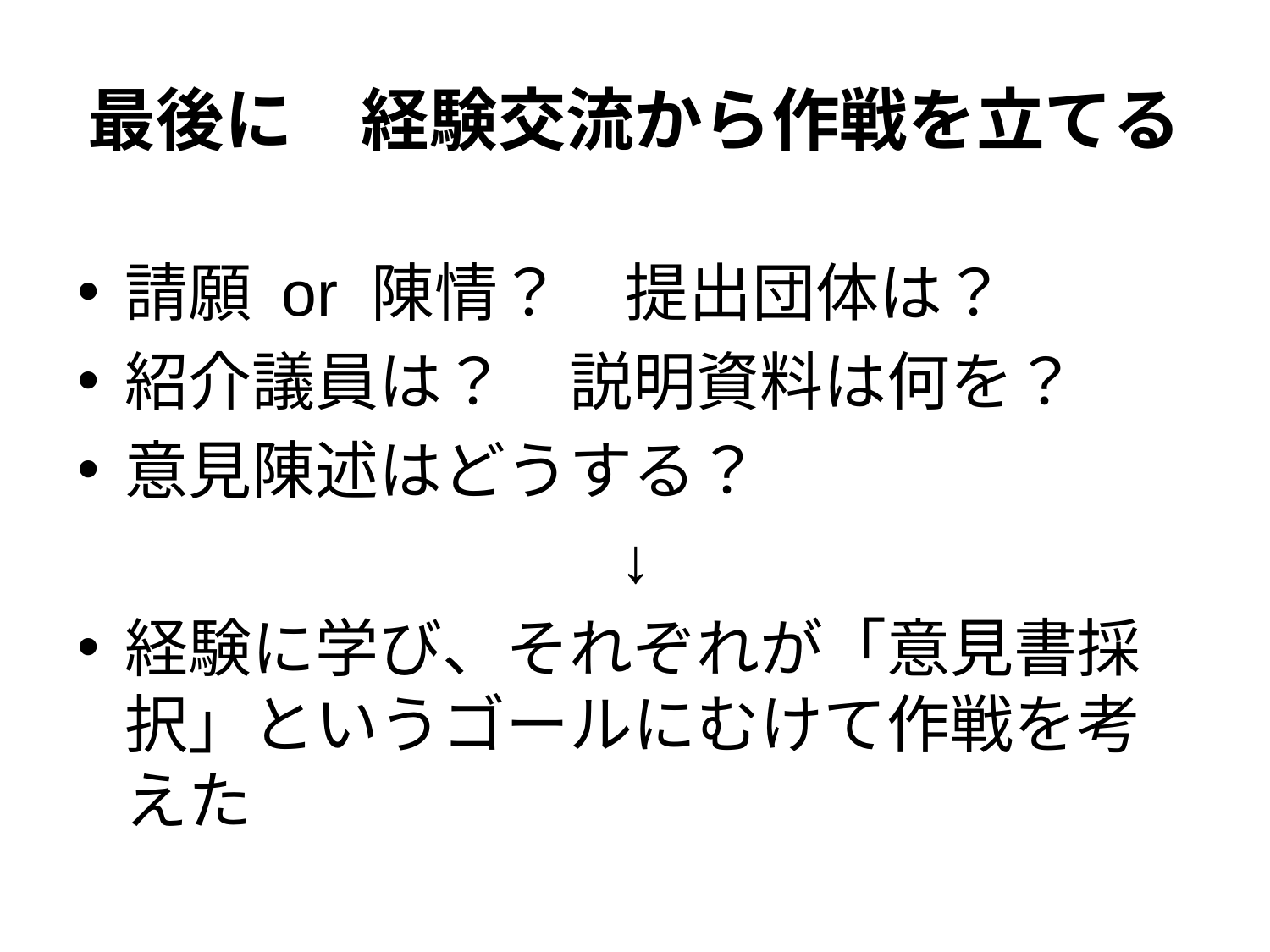

# 最後に　経験交流から作戦を立てる
請願 or 陳情？　提出団体は？
紹介議員は？　説明資料は何を？
意見陳述はどうする？
↓
経験に学び、それぞれが「意見書採択」というゴールにむけて作戦を考えた